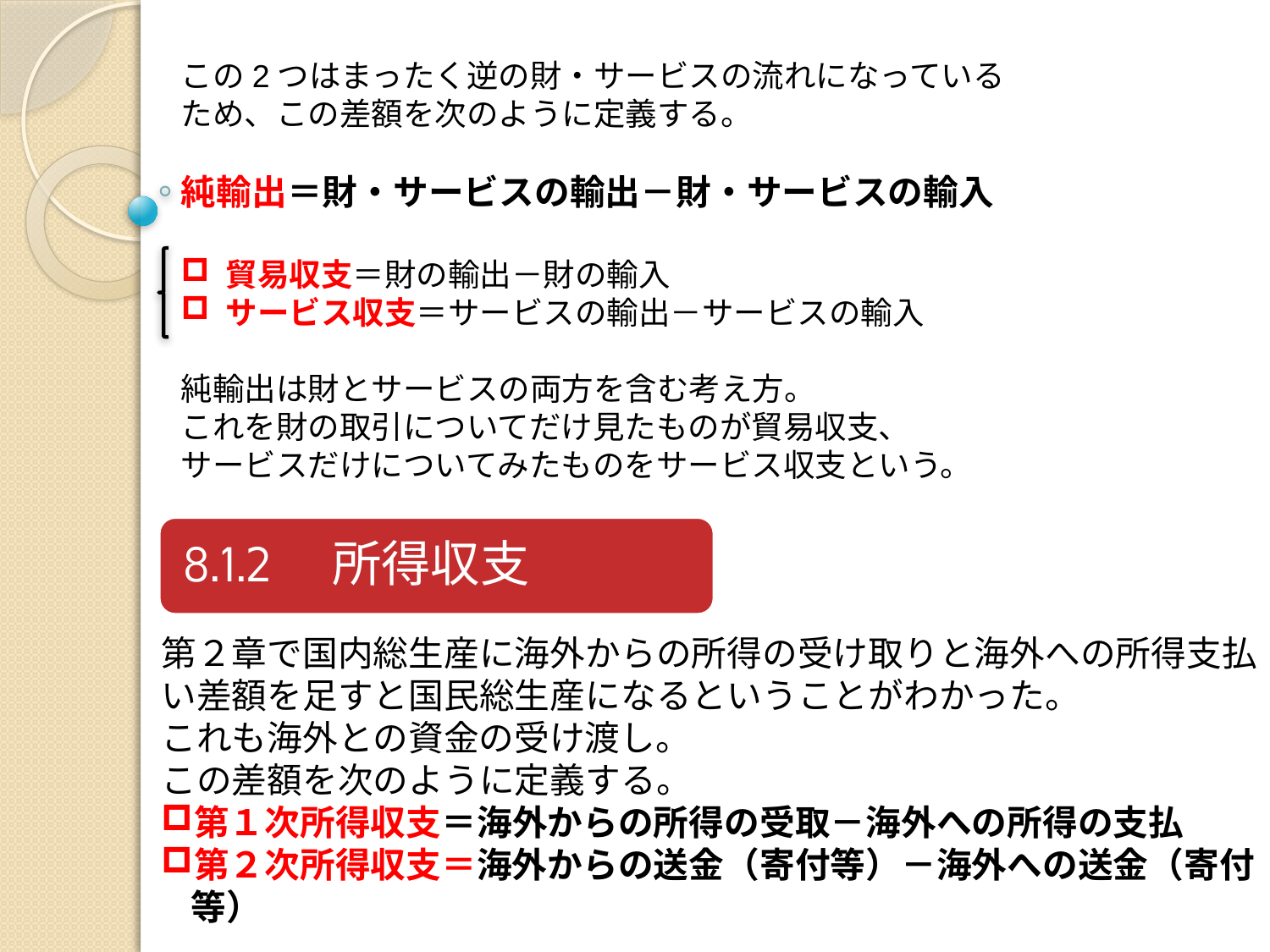

この2つはまったく逆の財・サービスの流れになっている
ため、この差額を次のように定義する。

純輸出＝財・サービスの輸出－財・サービスの輸入

 貿易収支＝財の輸出－財の輸入
 サービス収支＝サービスの輸出－サービスの輸入

純輸出は財とサービスの両方を含む考え方。
これを財の取引についてだけ見たものが貿易収支、
サービスだけについてみたものをサービス収支という。

8.1.2　所得収支

第２章で国内総生産に海外からの所得の受け取りと海外への所得支払い差額を足すと国民総生産になるということがわかった。
これも海外との資金の受け渡し。
この差額を次のように定義する。
第１次所得収支＝海外からの所得の受取－海外への所得の支払
第２次所得収支＝海外からの送金（寄付等）－海外への送金（寄付等）